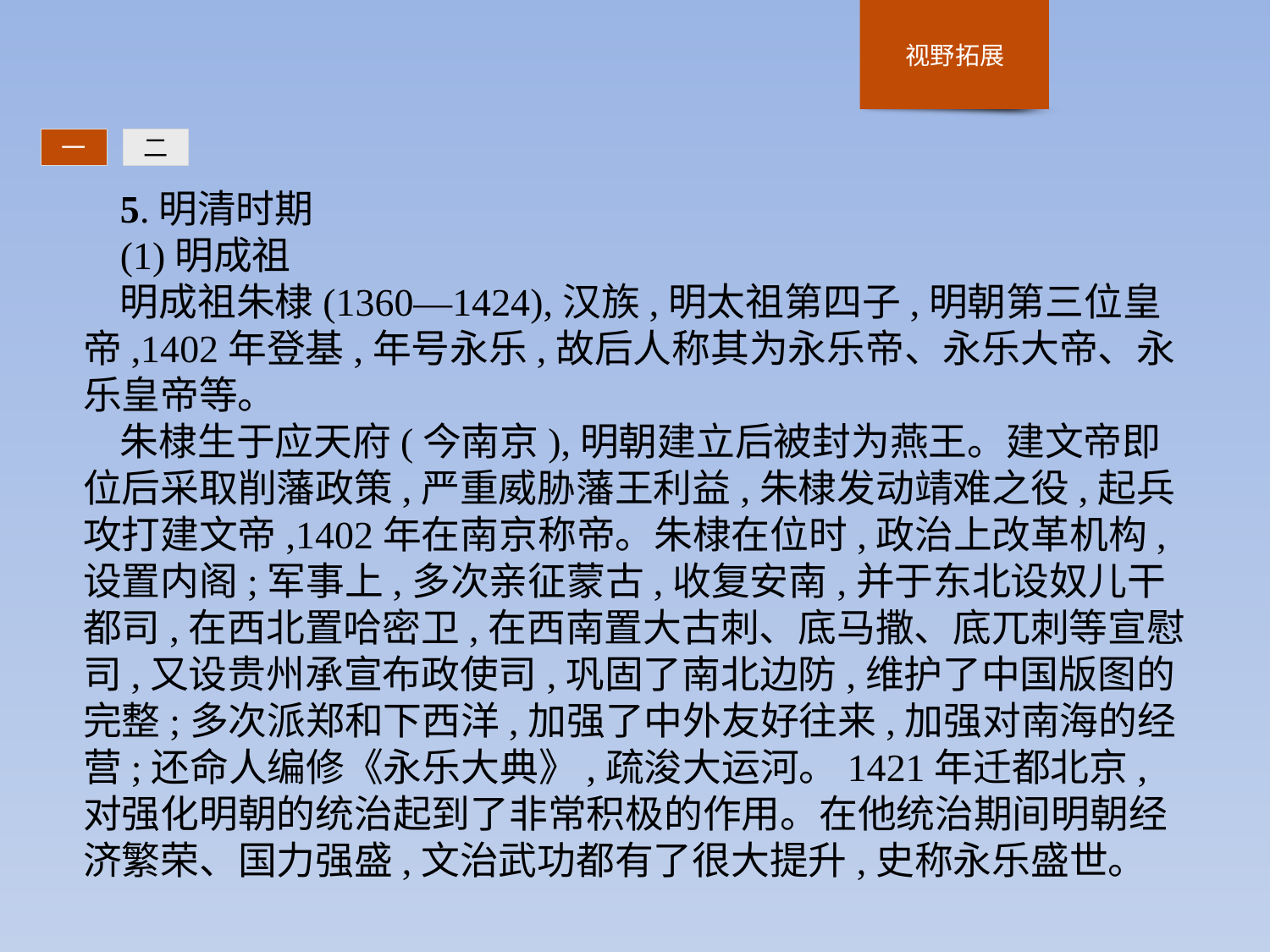

一
二
5.明清时期
(1)明成祖
明成祖朱棣(1360—1424),汉族,明太祖第四子,明朝第三位皇帝,1402年登基,年号永乐,故后人称其为永乐帝、永乐大帝、永乐皇帝等。
朱棣生于应天府(今南京),明朝建立后被封为燕王。建文帝即位后采取削藩政策,严重威胁藩王利益,朱棣发动靖难之役,起兵攻打建文帝,1402年在南京称帝。朱棣在位时,政治上改革机构,设置内阁;军事上,多次亲征蒙古,收复安南,并于东北设奴儿干都司,在西北置哈密卫,在西南置大古刺、底马撒、底兀刺等宣慰司,又设贵州承宣布政使司,巩固了南北边防,维护了中国版图的完整;多次派郑和下西洋,加强了中外友好往来,加强对南海的经营;还命人编修《永乐大典》,疏浚大运河。1421年迁都北京,对强化明朝的统治起到了非常积极的作用。在他统治期间明朝经济繁荣、国力强盛,文治武功都有了很大提升,史称永乐盛世。